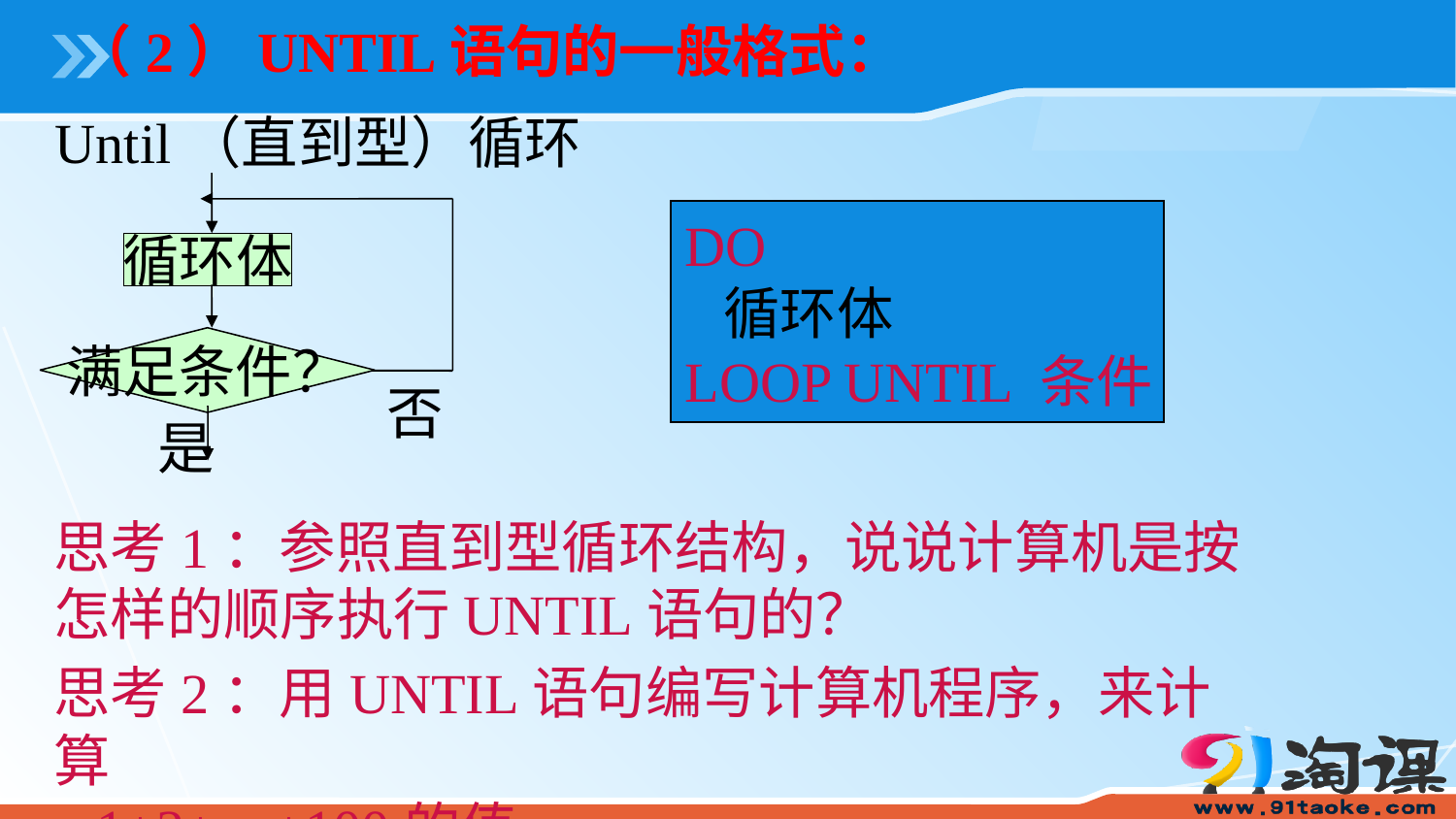

（2）UNTIL语句的一般格式：
Until（直到型）循环

循环体

满足条件？
否

是

DO
  循环体
LOOP UNTIL 条件
思考1：参照直到型循环结构，说说计算机是按怎样的顺序执行UNTIL语句的？

思考2：用UNTIL语句编写计算机程序，来计算
   1+2+…+100的值.